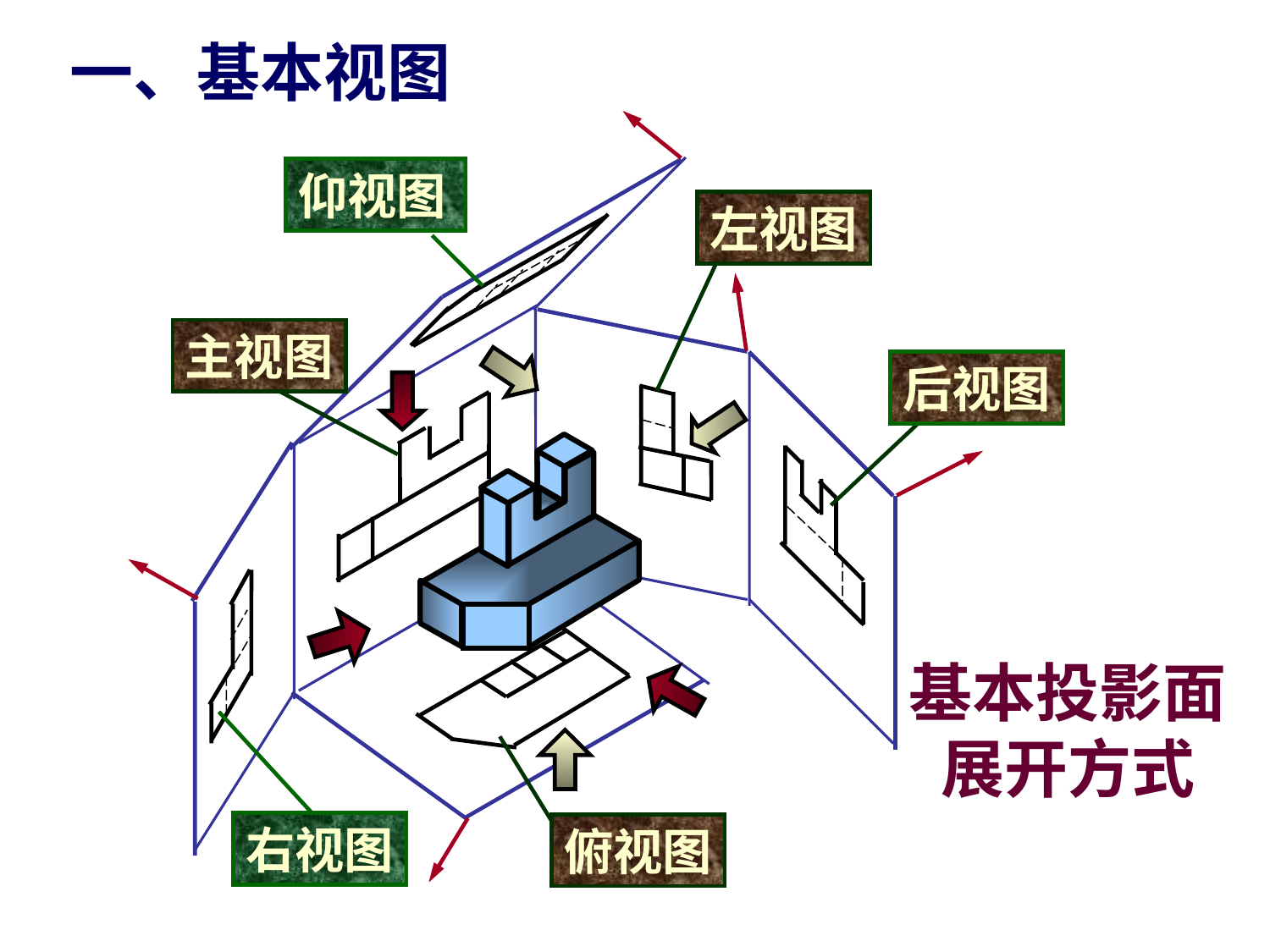

一、基本视图

仰视图
左视图

主视图

后视图

基本投影面
展开方式

右视图
俯视图